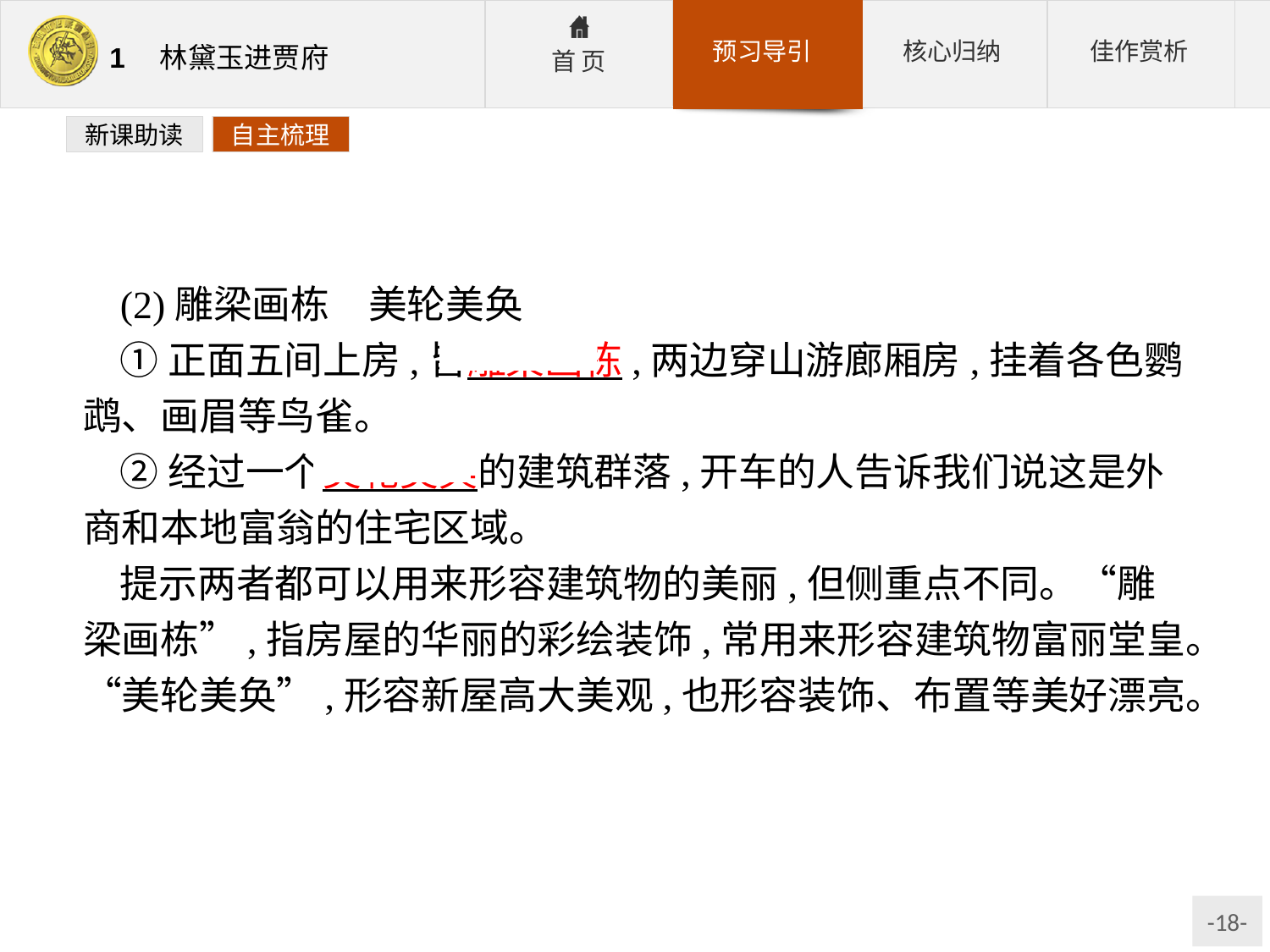

新课助读
自主梳理
(2)雕梁画栋　美轮美奂
①正面五间上房,皆雕梁画栋,两边穿山游廊厢房,挂着各色鹦鹉、画眉等鸟雀。
②经过一个美轮美奂的建筑群落,开车的人告诉我们说这是外商和本地富翁的住宅区域。
提示两者都可以用来形容建筑物的美丽,但侧重点不同。“雕梁画栋”,指房屋的华丽的彩绘装饰,常用来形容建筑物富丽堂皇。“美轮美奂”,形容新屋高大美观,也形容装饰、布置等美好漂亮。